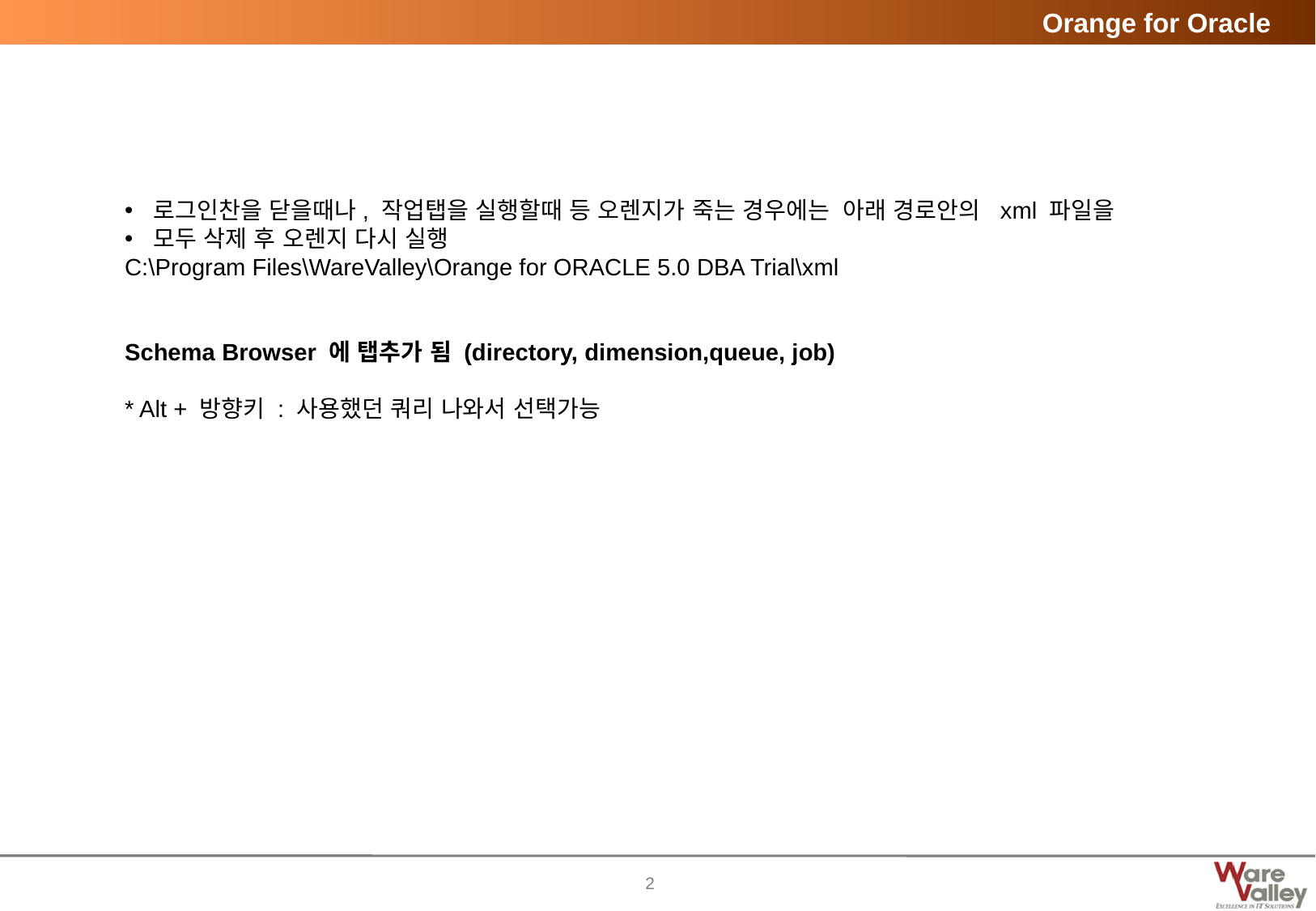

로그인찬을 닫을때나, 작업탭을 실행할때 등 오렌지가 죽는 경우에는  아래 경로안의  xml 파일을
모두 삭제 후 오렌지 다시 실행
C:\Program Files\WareValley\Orange for ORACLE 5.0 DBA Trial\xml

Schema Browser 에 탭추가 됨 (directory, dimension,queue, job)

* Alt + 방향키 : 사용했던 쿼리 나와서 선택가능